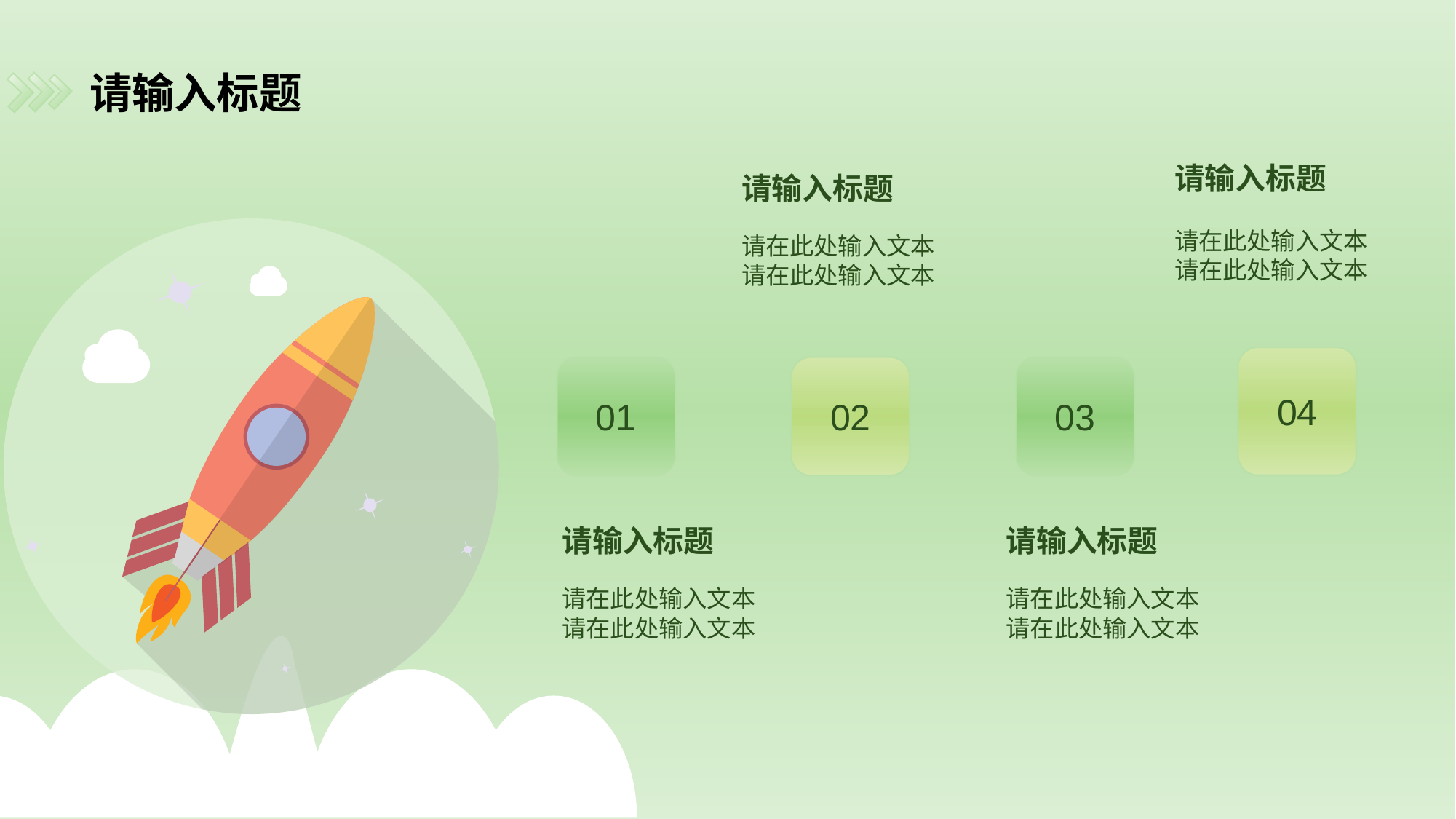

# 请输入标题
请输入标题
请在此处输入文本
请在此处输入文本
请输入标题
请在此处输入文本
请在此处输入文本

04
03
01
02
请输入标题
请在此处输入文本
请在此处输入文本
请输入标题
请在此处输入文本
请在此处输入文本